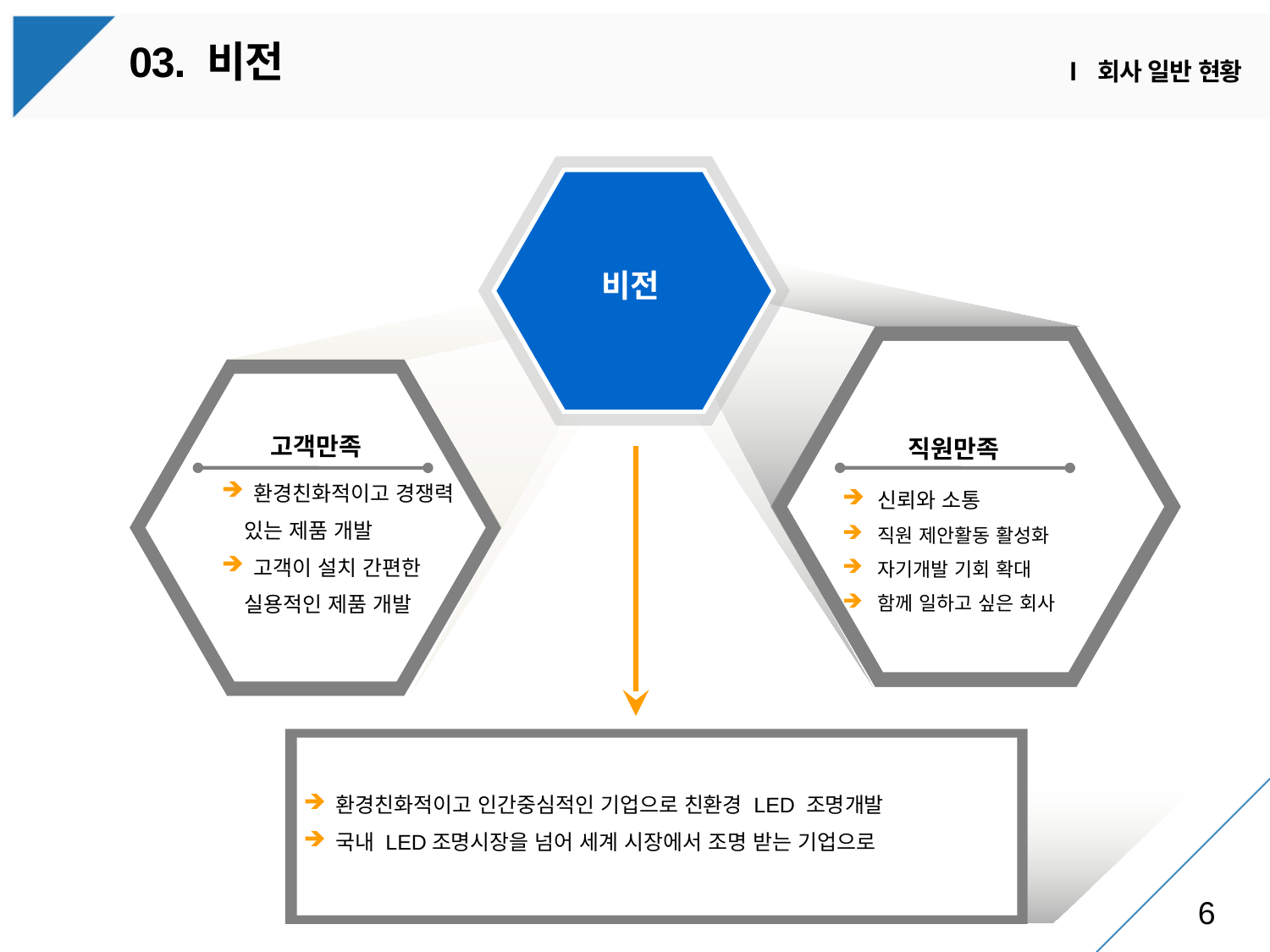

03. 비전
Ⅰ 회사 일반 현황

비전

고객만족
직원만족

 환경친화적이고 경쟁력
   있는 제품 개발
 고객이 설치 간편한
   실용적인 제품 개발

  신뢰와 소통
  직원 제안활동 활성화
  자기개발 기회 확대
  함께 일하고 싶은 회사

 환경친화적이고 인간중심적인 기업으로 친환경 LED 조명개발
 국내 LED조명시장을 넘어 세계 시장에서 조명 받는 기업으로
6
6